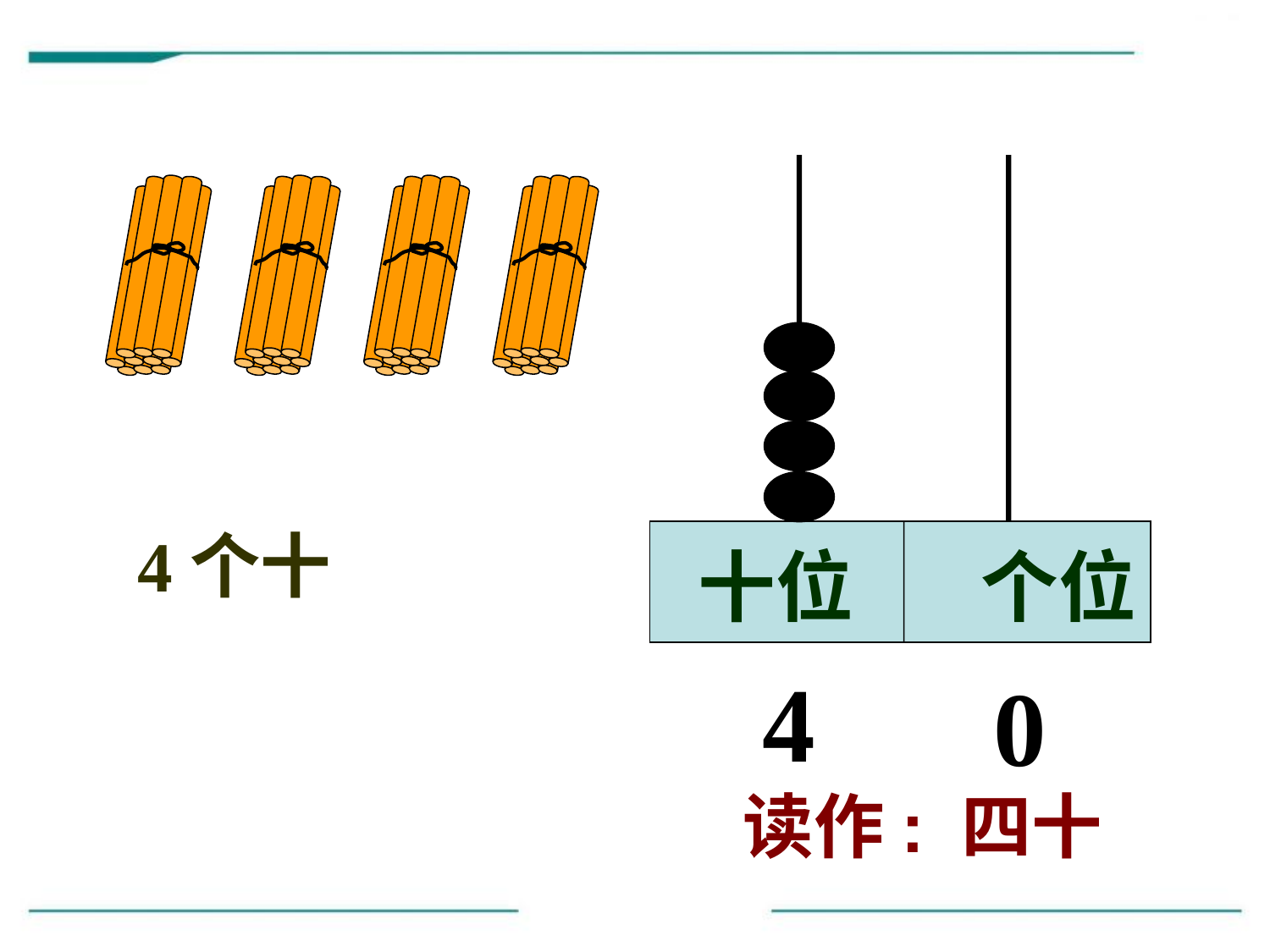

4个十
十位
个位
4
0
读作: 四十